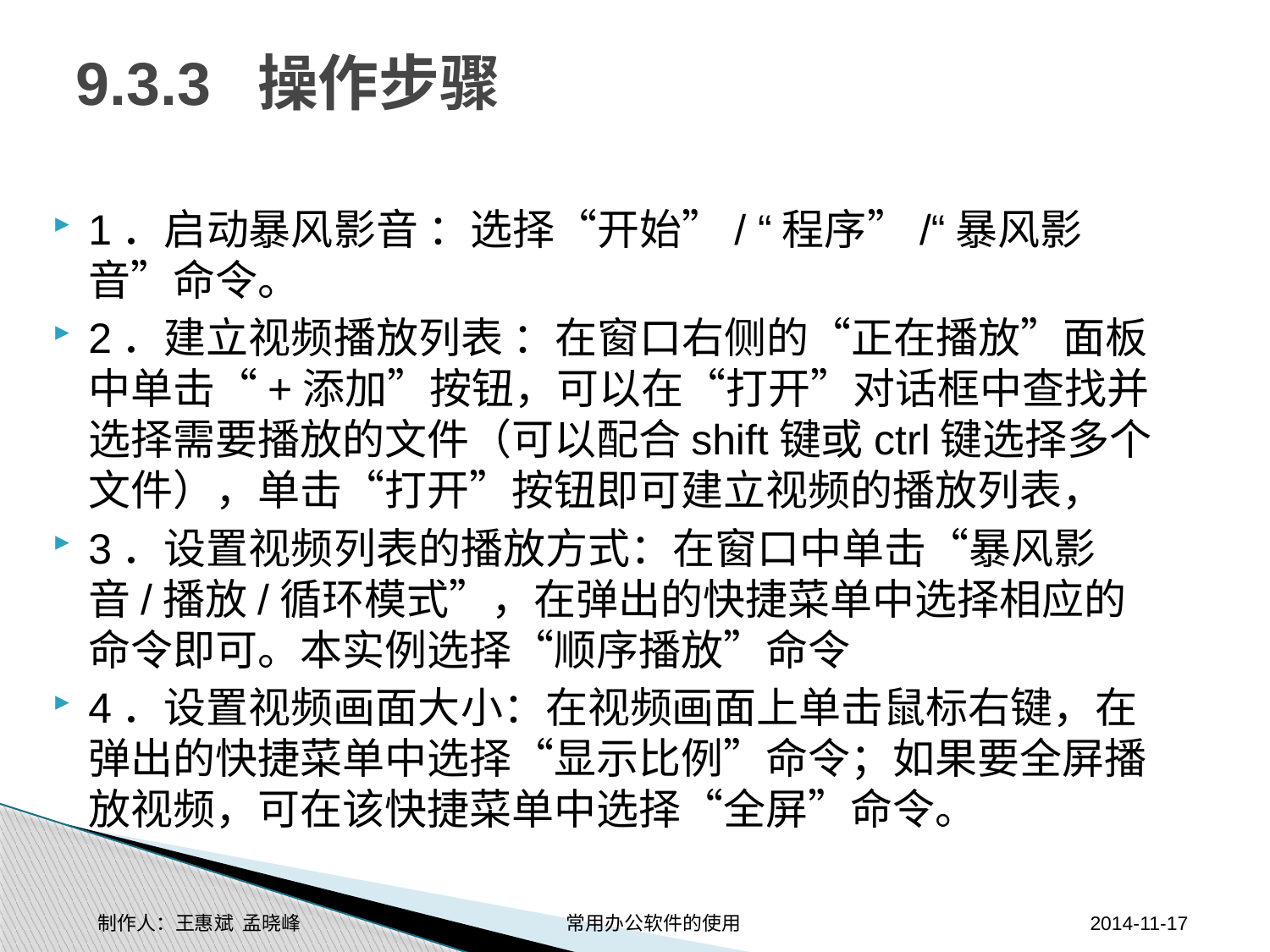

# 9.3.3  操作步骤
1．启动暴风影音 ：选择“开始”/ “程序”/“暴风影音”命令。
2．建立视频播放列表 ：在窗口右侧的“正在播放”面板中单击“+添加”按钮，可以在“打开”对话框中查找并选择需要播放的文件（可以配合shift键或ctrl键选择多个文件），单击“打开”按钮即可建立视频的播放列表，
3．设置视频列表的播放方式：在窗口中单击“暴风影音/播放/循环模式”，在弹出的快捷菜单中选择相应的命令即可。本实例选择“顺序播放”命令
4．设置视频画面大小：在视频画面上单击鼠标右键，在弹出的快捷菜单中选择“显示比例”命令；如果要全屏播放视频，可在该快捷菜单中选择“全屏”命令。

制作人：王惠斌  孟晓峰                                                            常用办公软件的使用
2014-11-17